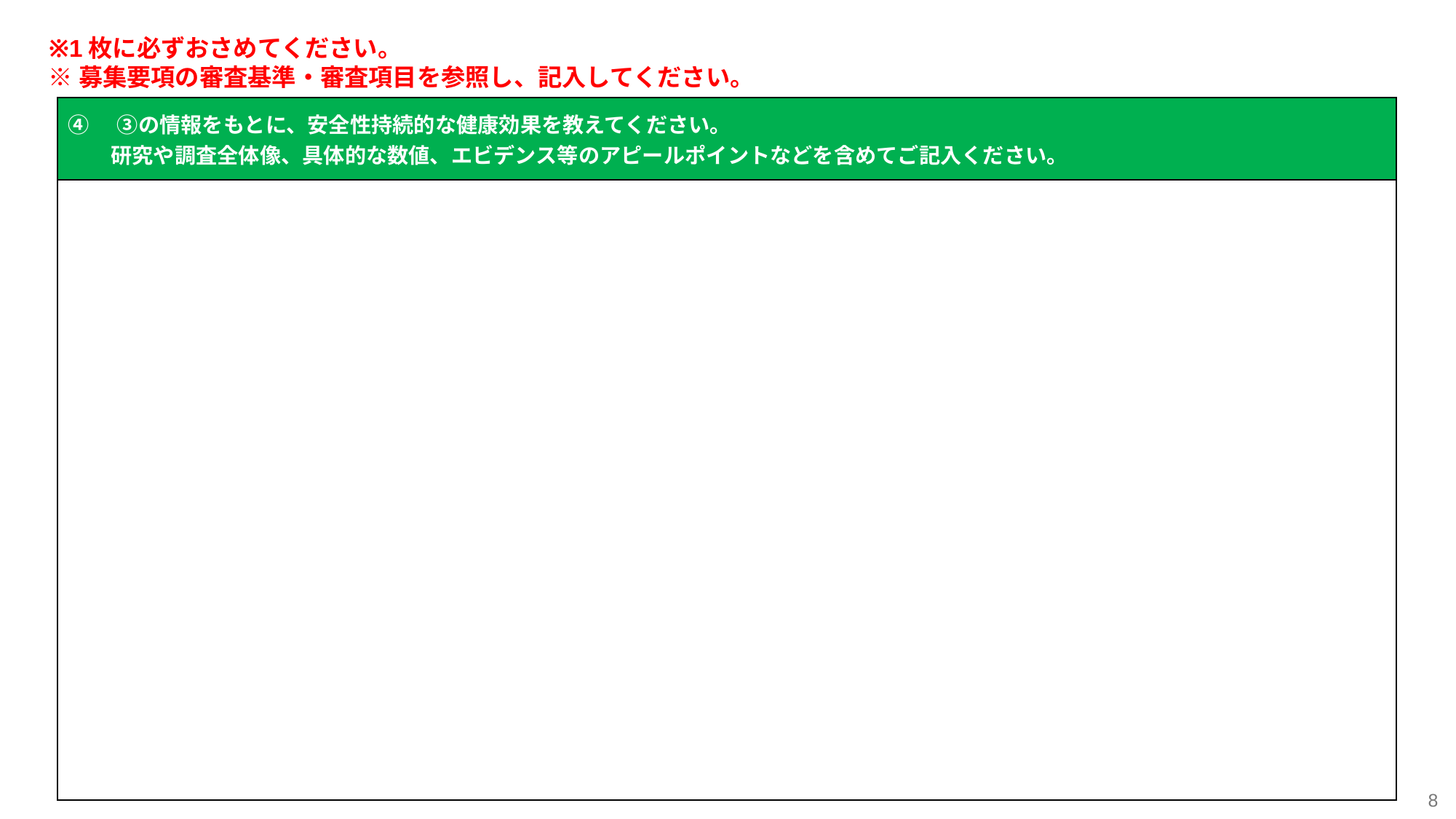

※1枚に必ずおさめてください。
※募集要項の審査基準・審査項目を参照し、記入してください。
| ④　③の情報をもとに、安全性持続的な健康効果を教えてください。 　　研究や調査全体像、具体的な数値、エビデンス等のアピールポイントなどを含めてご記入ください。 |
| --- |
|  |
8